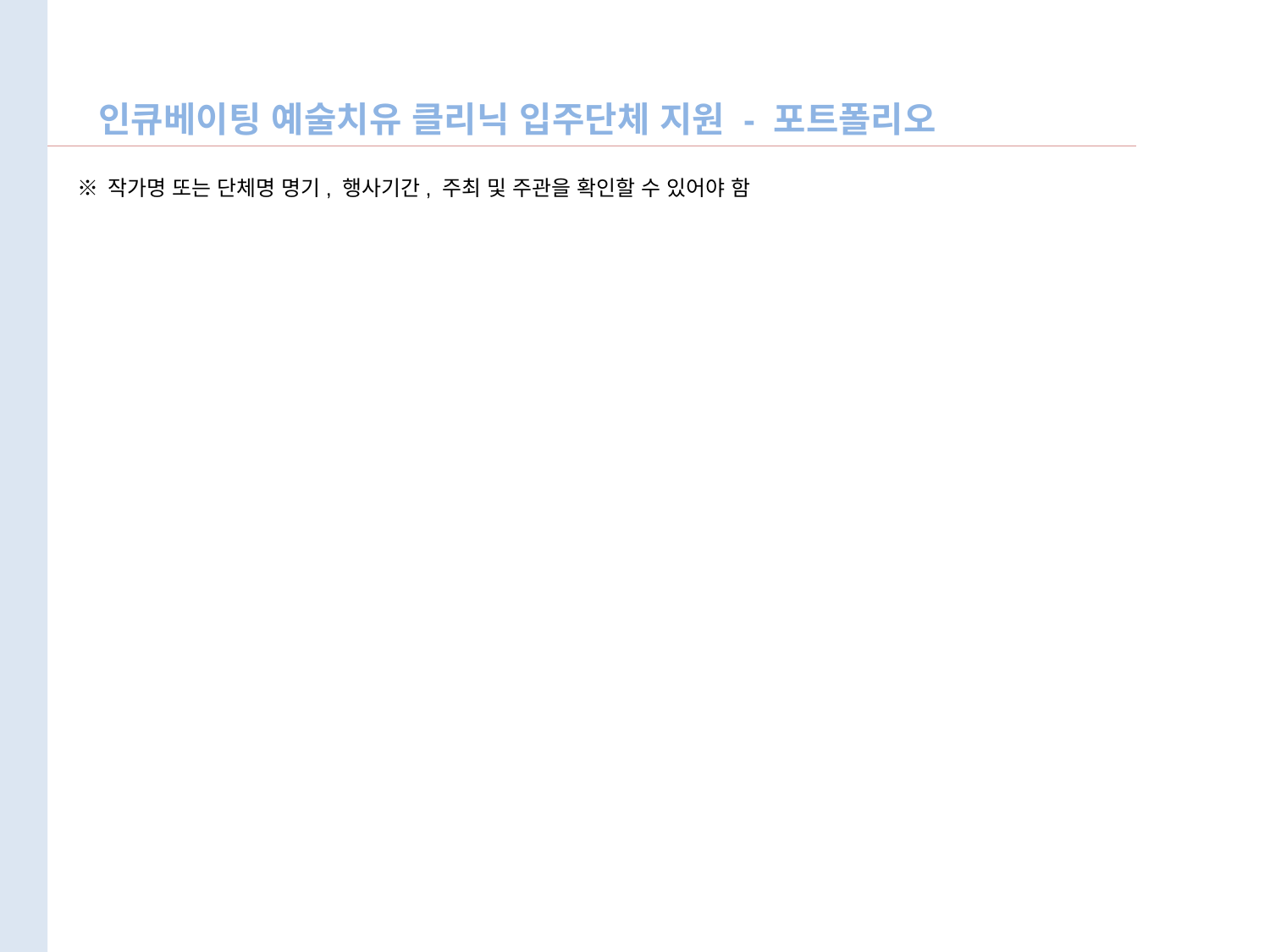

인큐베이팅 예술치유 클리닉 입주단체 지원 - 포트폴리오
※ 작가명 또는 단체명 명기, 행사기간, 주최 및 주관을 확인할 수 있어야 함